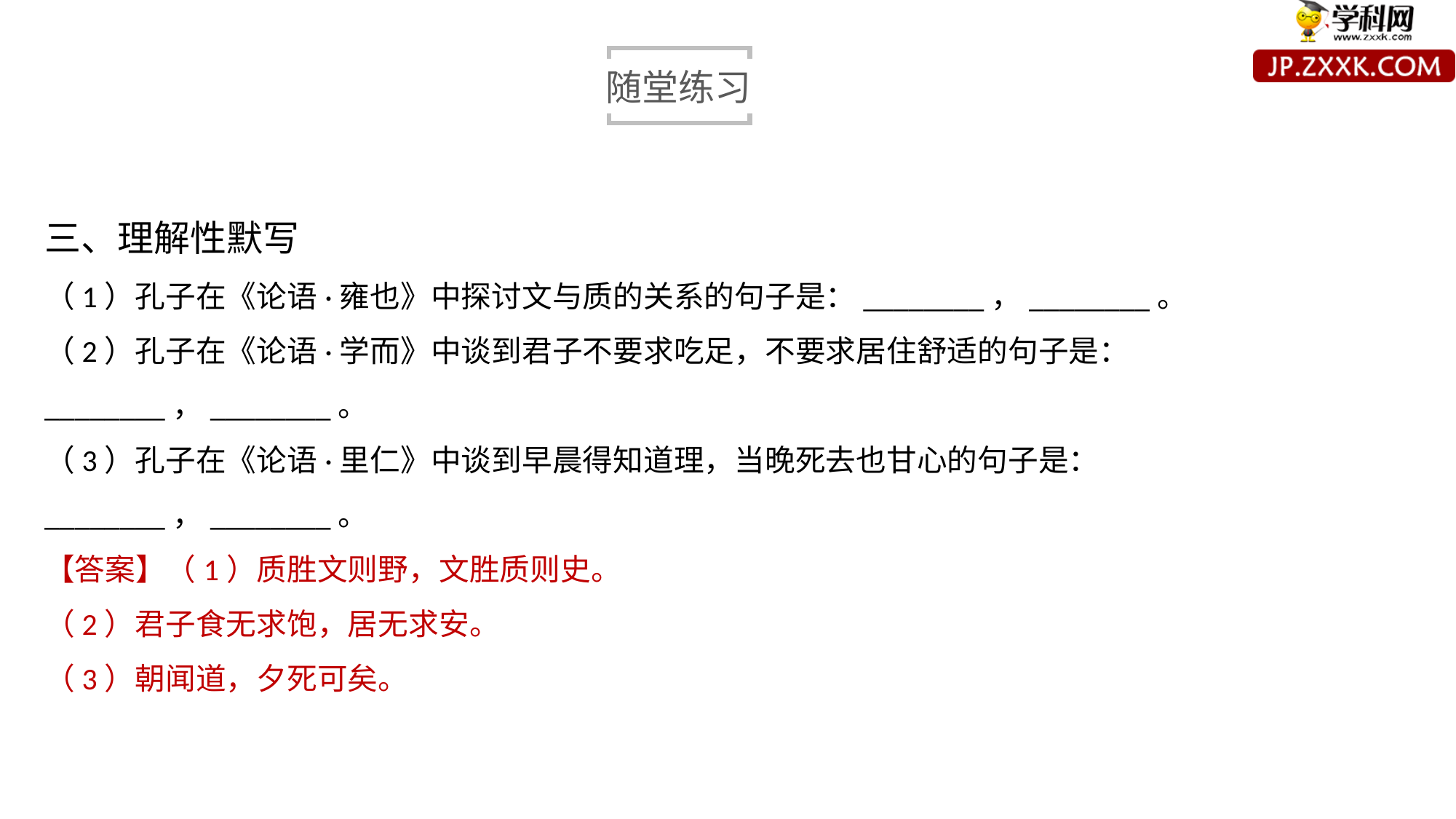

随堂练习
三、理解性默写
（1）孔子在《论语·雍也》中探讨文与质的关系的句子是：________，________。
（2）孔子在《论语·学而》中谈到君子不要求吃足，不要求居住舒适的句子是：________，________。
（3）孔子在《论语·里仁》中谈到早晨得知道理，当晚死去也甘心的句子是：________，________。
【答案】（1）质胜文则野，文胜质则史。
（2）君子食无求饱，居无求安。
（3）朝闻道，夕死可矣。